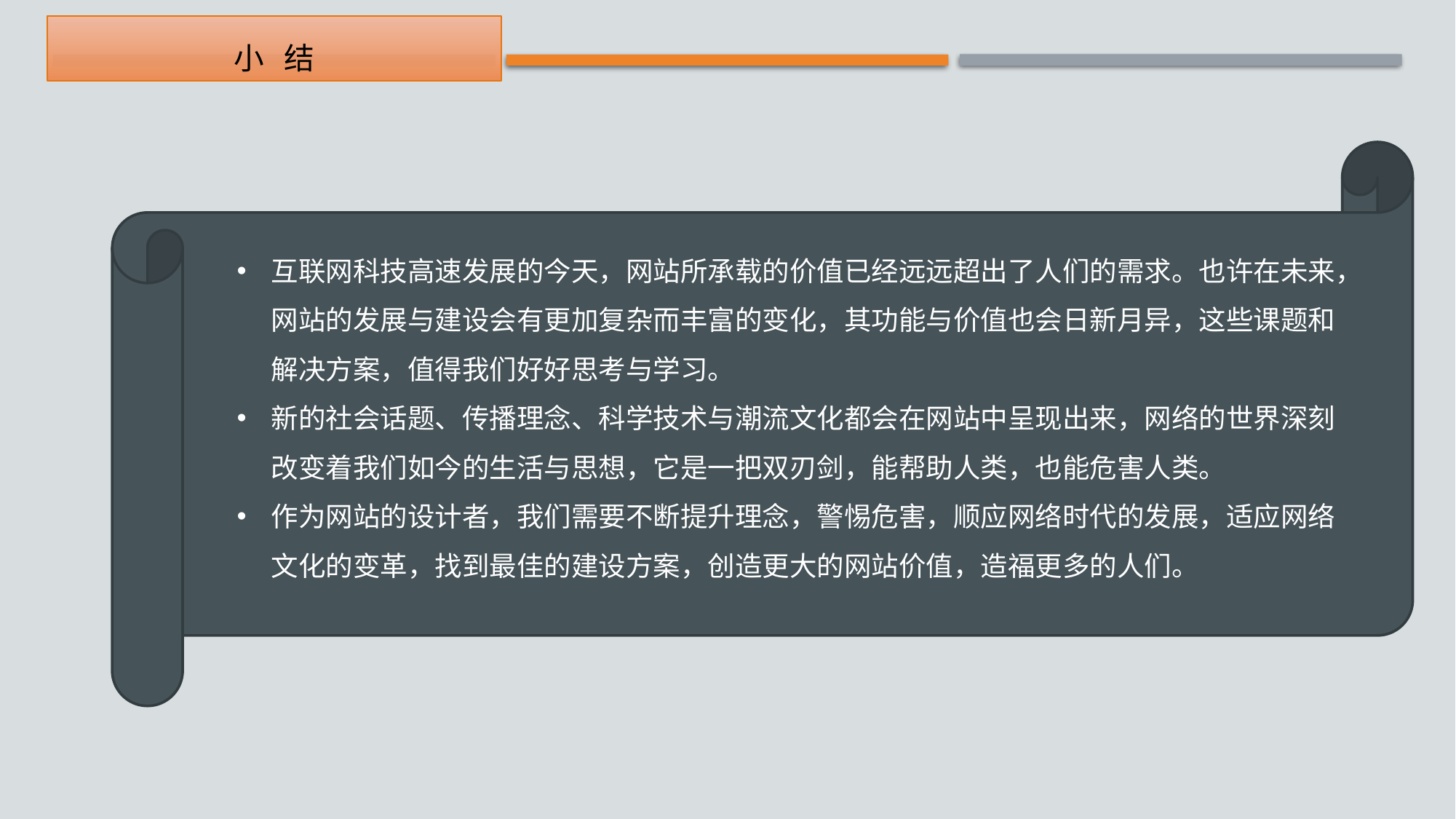

小   结

互联网科技高速发展的今天，网站所承载的价值已经远远超出了人们的需求。也许在未来，网站的发展与建设会有更加复杂而丰富的变化，其功能与价值也会日新月异，这些课题和解决方案，值得我们好好思考与学习。
新的社会话题、传播理念、科学技术与潮流文化都会在网站中呈现出来，网络的世界深刻改变着我们如今的生活与思想，它是一把双刃剑，能帮助人类，也能危害人类。
作为网站的设计者，我们需要不断提升理念，警惕危害，顺应网络时代的发展，适应网络文化的变革，找到最佳的建设方案，创造更大的网站价值，造福更多的人们。